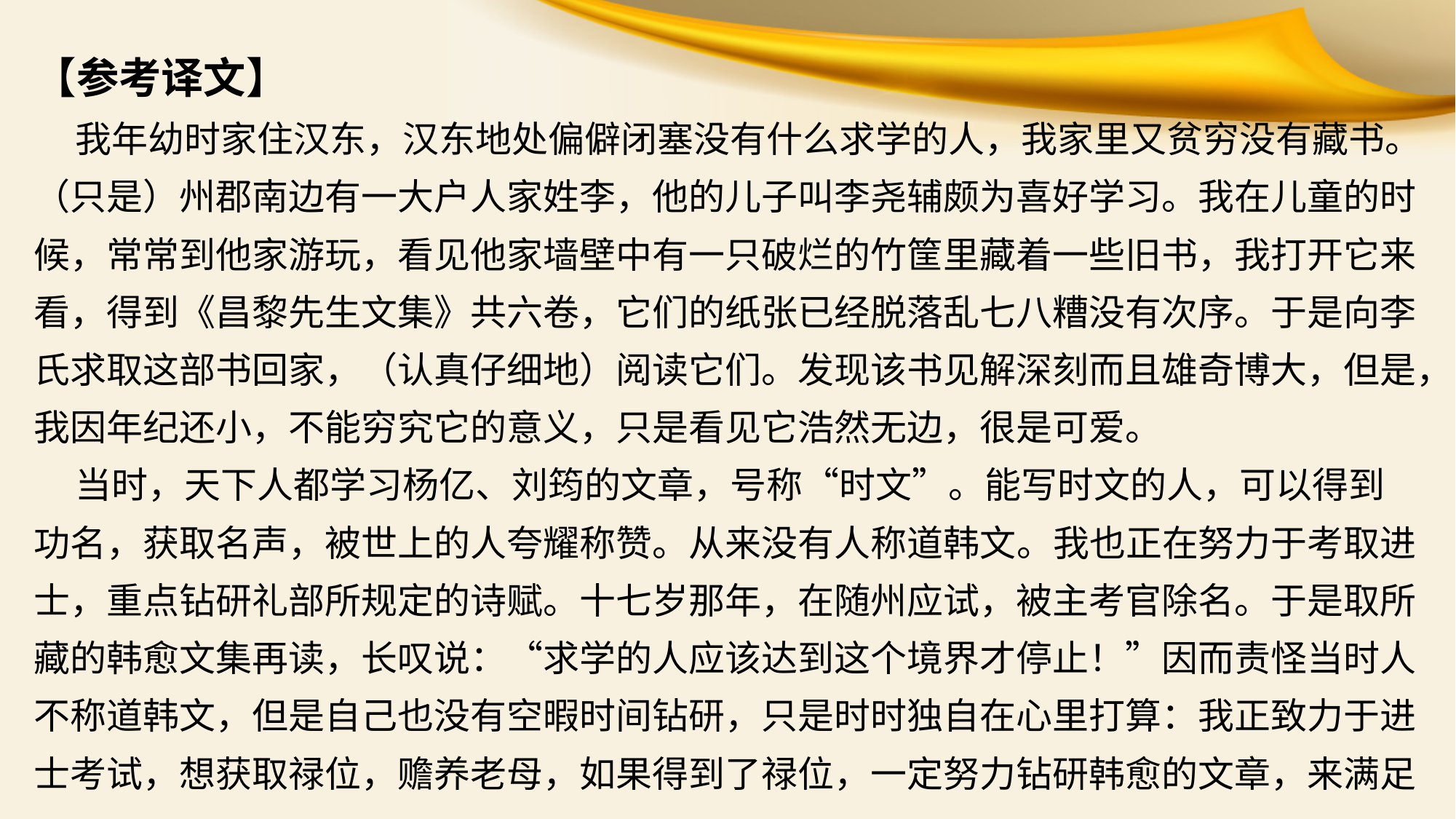

【参考译文】
    我年幼时家住汉东，汉东地处偏僻闭塞没有什么求学的人，我家里又贫穷没有藏书。（只是）州郡南边有一大户人家姓李，他的儿子叫李尧辅颇为喜好学习。我在儿童的时候，常常到他家游玩，看见他家墙壁中有一只破烂的竹筐里藏着一些旧书，我打开它来看，得到《昌黎先生文集》共六卷，它们的纸张已经脱落乱七八糟没有次序。于是向李氏求取这部书回家，（认真仔细地）阅读它们。发现该书见解深刻而且雄奇博大，但是，我因年纪还小，不能穷究它的意义，只是看见它浩然无边，很是可爱。
    当时，天下人都学习杨亿、刘筠的文章，号称“时文”。能写时文的人，可以得到功名，获取名声，被世上的人夸耀称赞。从来没有人称道韩文。我也正在努力于考取进士，重点钻研礼部所规定的诗赋。十七岁那年，在随州应试，被主考官除名。于是取所藏的韩愈文集再读，长叹说：“求学的人应该达到这个境界才停止！”因而责怪当时人不称道韩文，但是自己也没有空暇时间钻研，只是时时独自在心里打算：我正致力于进士考试，想获取禄位，赡养老母，如果得到了禄位，一定努力钻研韩愈的文章，来满足